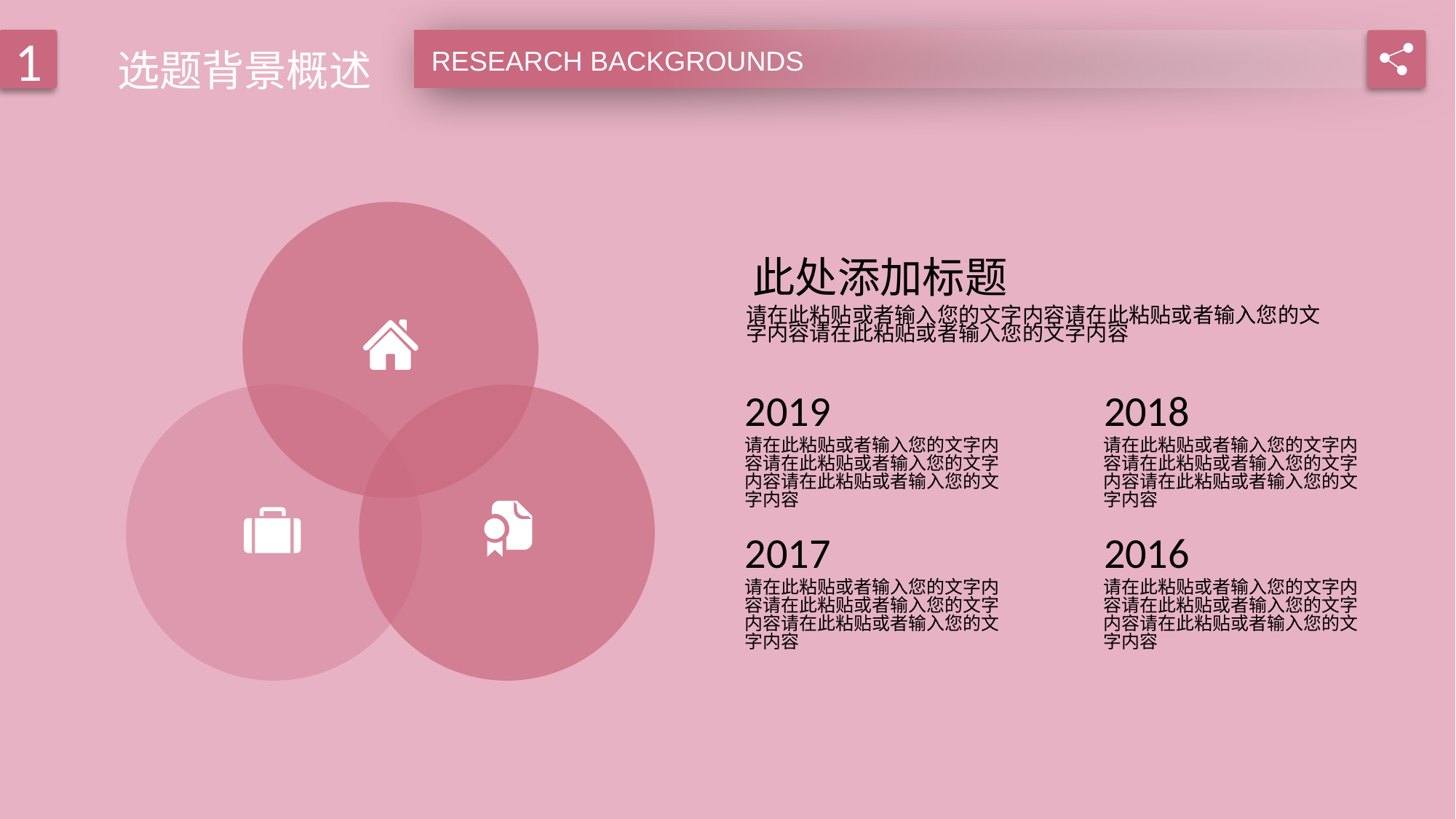

选题背景概述
1

RESEARCH BACKGROUNDS

此处添加标题
请在此粘贴或者输入您的文字内容请在此粘贴或者输入您的文字内容请在此粘贴或者输入您的文字内容

2019
2018

请在此粘贴或者输入您的文字内容请在此粘贴或者输入您的文字内容请在此粘贴或者输入您的文字内容
请在此粘贴或者输入您的文字内容请在此粘贴或者输入您的文字内容请在此粘贴或者输入您的文字内容

2017
2016
请在此粘贴或者输入您的文字内容请在此粘贴或者输入您的文字内容请在此粘贴或者输入您的文字内容
请在此粘贴或者输入您的文字内容请在此粘贴或者输入您的文字内容请在此粘贴或者输入您的文字内容